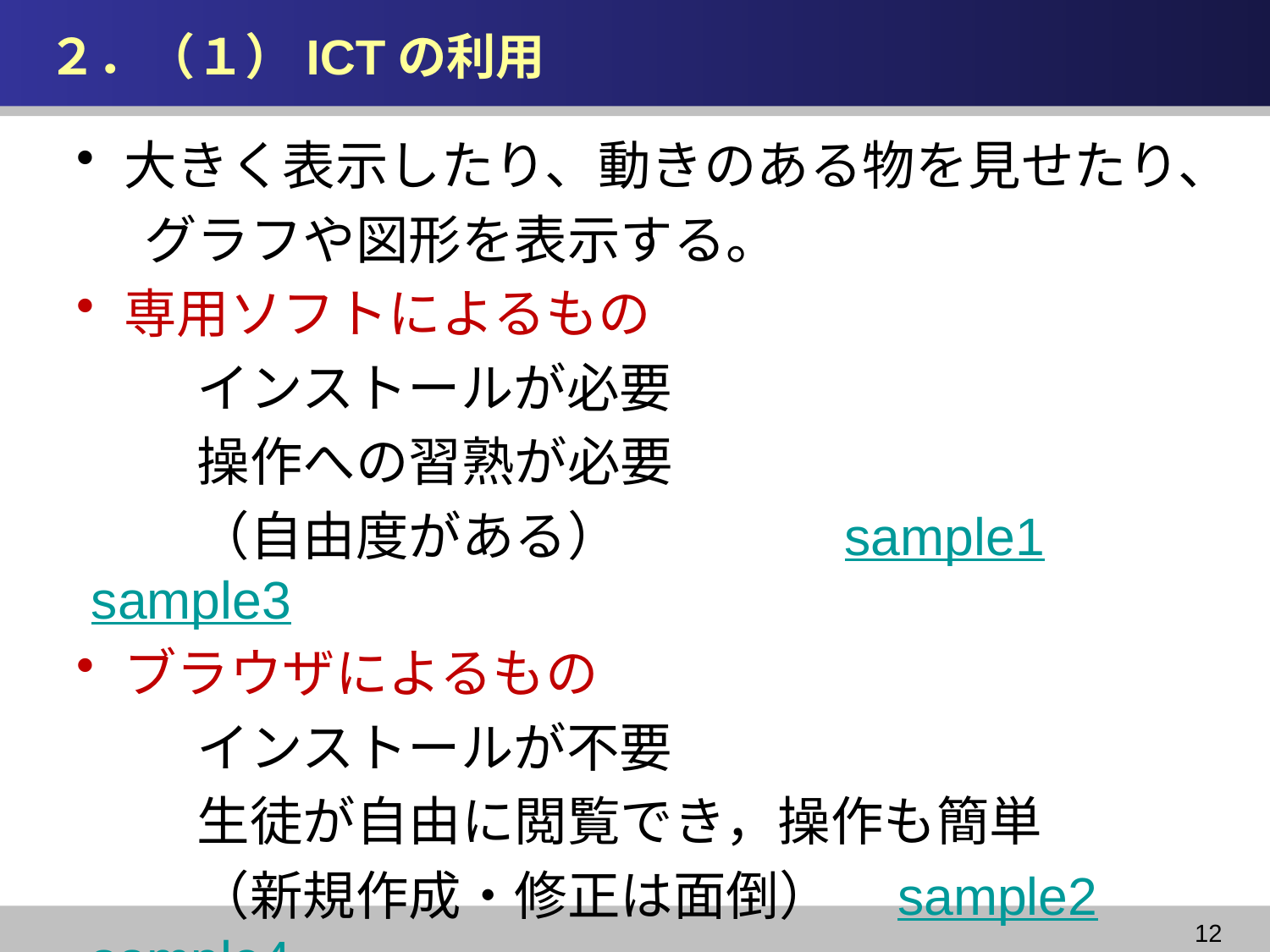

# ２．（１）ICTの利用
大きく表示したり、動きのある物を見せたり、
　グラフや図形を表示する。
専用ソフトによるもの
　　インストールが必要
　　操作への習熟が必要
　　（自由度がある）　　　　sample1 sample3
ブラウザによるもの
　　インストールが不要
　　生徒が自由に閲覧でき，操作も簡単
　　（新規作成・修正は面倒）　sample2 sample4
12